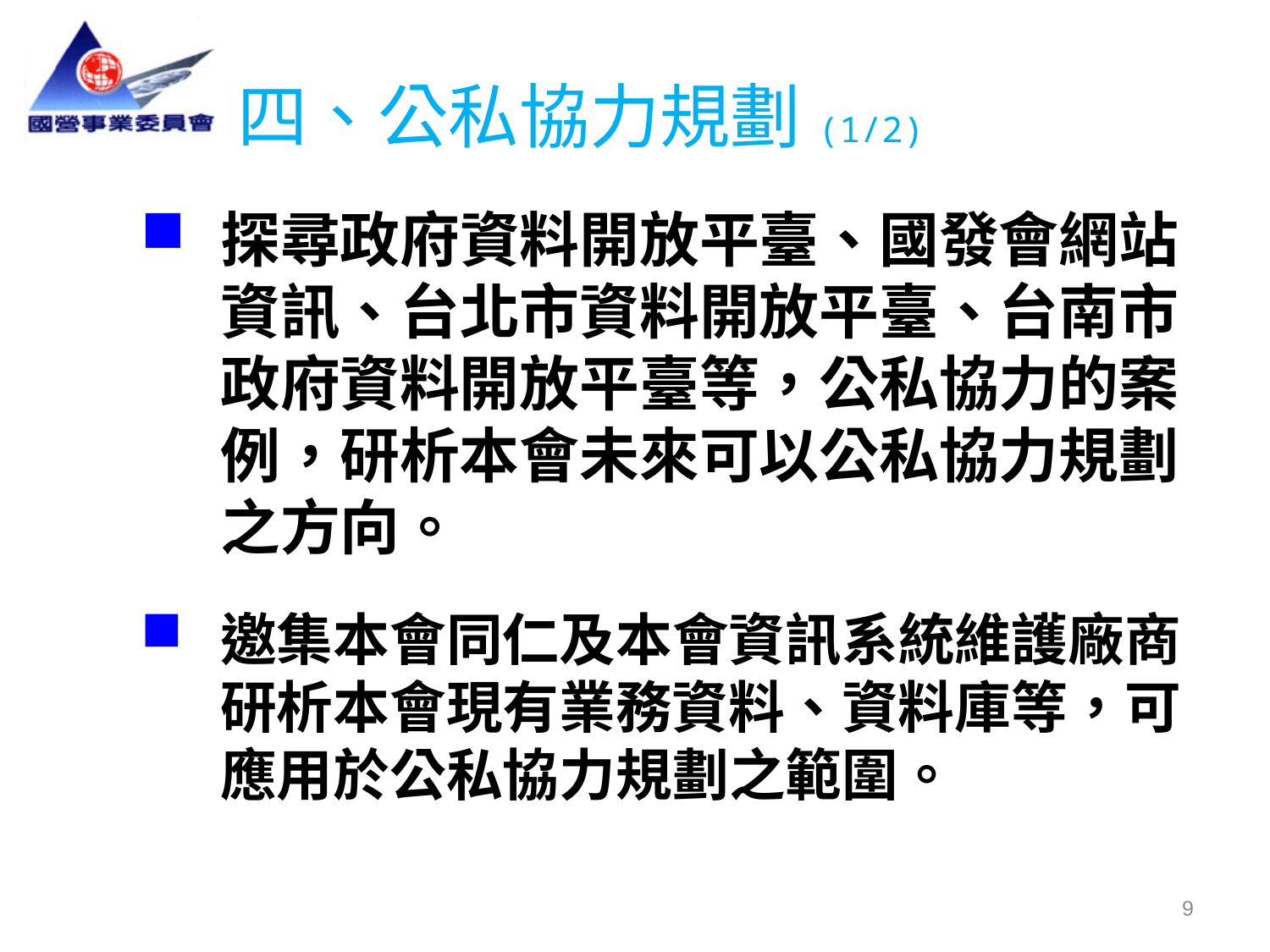

四、公私協力規劃(1/2)
探尋政府資料開放平臺、國發會網站資訊、台北市資料開放平臺、台南市政府資料開放平臺等，公私協力的案例，研析本會未來可以公私協力規劃之方向。
邀集本會同仁及本會資訊系統維護廠商研析本會現有業務資料、資料庫等，可應用於公私協力規劃之範圍。
立各組室業務聯繫窗口。

9